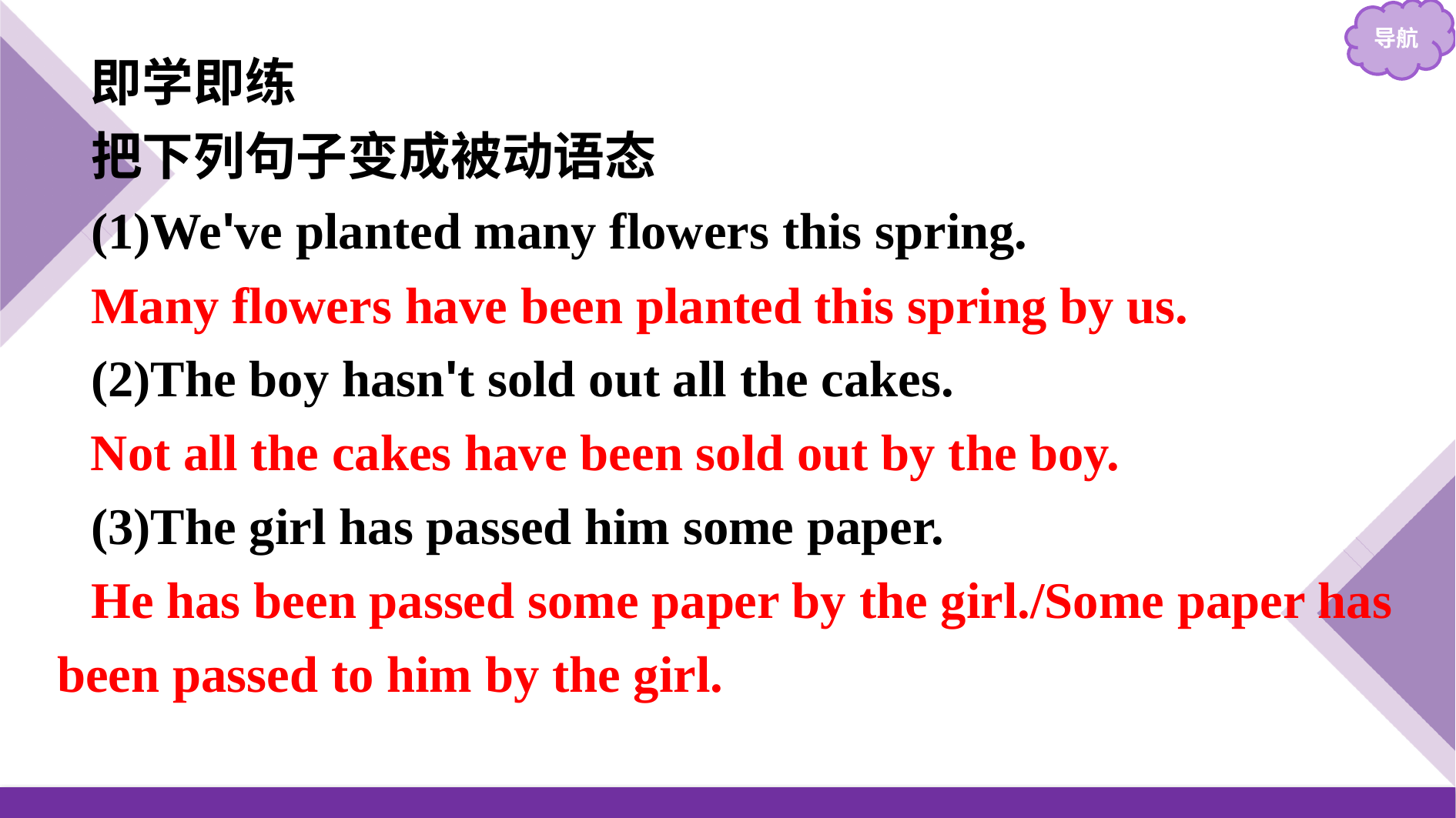

即学即练
把下列句子变成被动语态
(1)We've planted many flowers this spring.

(2)The boy hasn't sold out all the cakes.

(3)The girl has passed him some paper.
Many flowers have been planted this spring by us.

Not all the cakes have been sold out by the boy.

He has been passed some paper by the girl./Some paper has been passed to him by the girl.